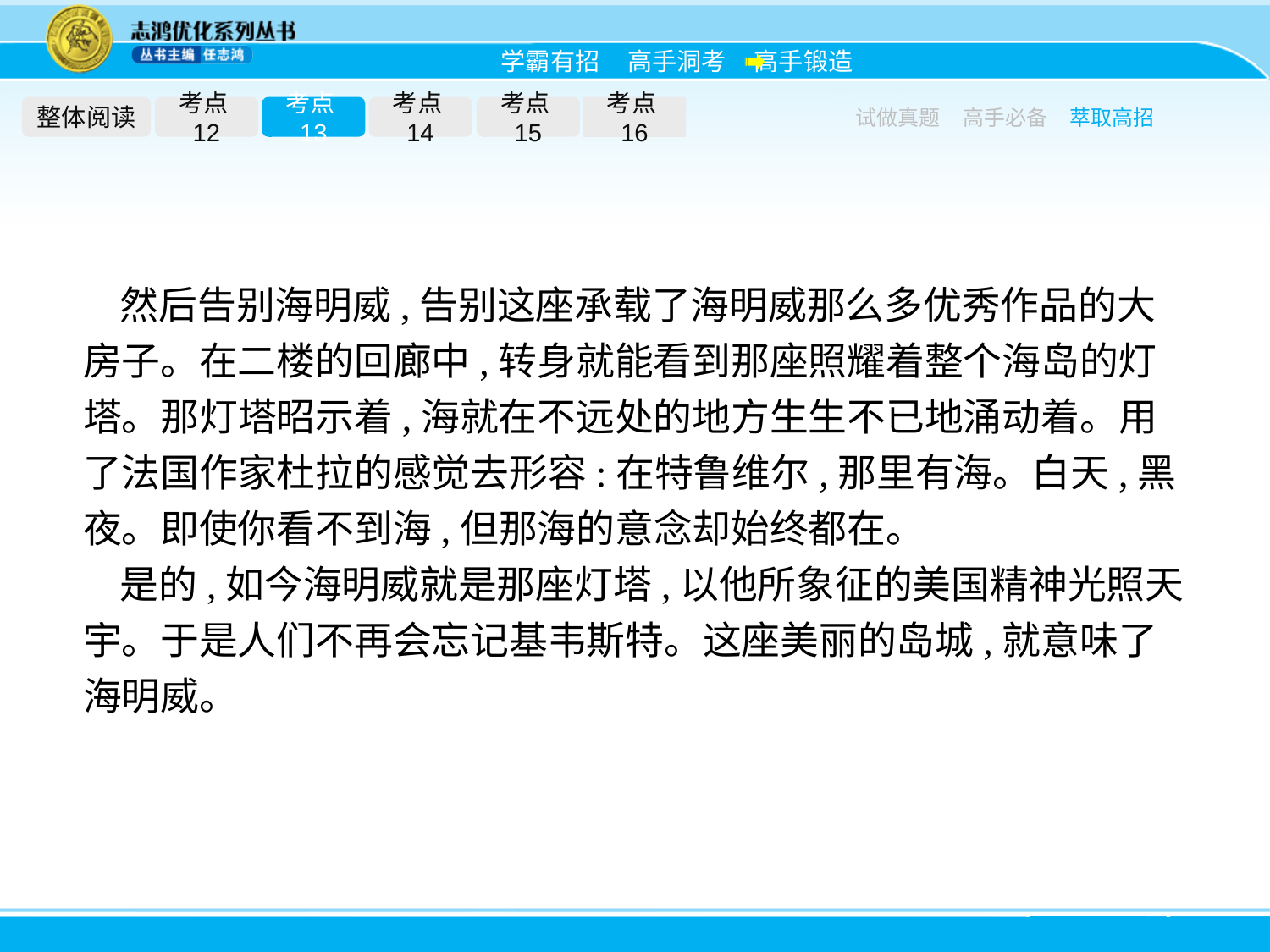

整体阅读
考点12
考点13
考点14
考点15
考点16
试做真题
高手必备
萃取高招
然后告别海明威,告别这座承载了海明威那么多优秀作品的大房子。在二楼的回廊中,转身就能看到那座照耀着整个海岛的灯塔。那灯塔昭示着,海就在不远处的地方生生不已地涌动着。用了法国作家杜拉的感觉去形容:在特鲁维尔,那里有海。白天,黑夜。即使你看不到海,但那海的意念却始终都在。
是的,如今海明威就是那座灯塔,以他所象征的美国精神光照天宇。于是人们不再会忘记基韦斯特。这座美丽的岛城,就意味了海明威。